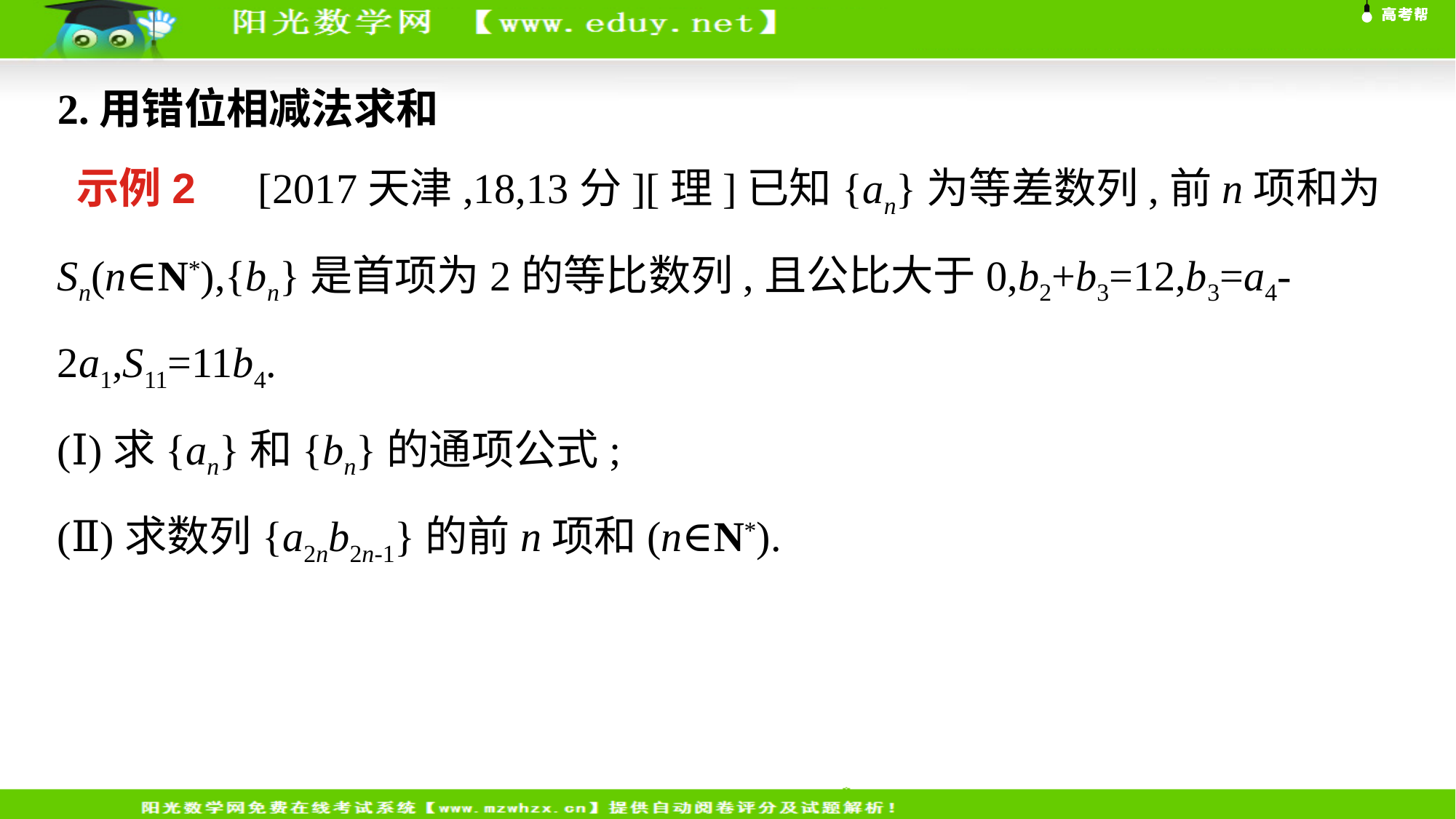

2.用错位相减法求和
 示例2　[2017天津,18,13分][理]已知{an}为等差数列,前n项和为Sn(n∈N*),{bn}是首项为2的等比数列,且公比大于0,b2+b3=12,b3=a4-2a1,S11=11b4.
(Ⅰ)求{an}和{bn}的通项公式;
(Ⅱ)求数列{a2nb2n-1}的前n项和(n∈N*).